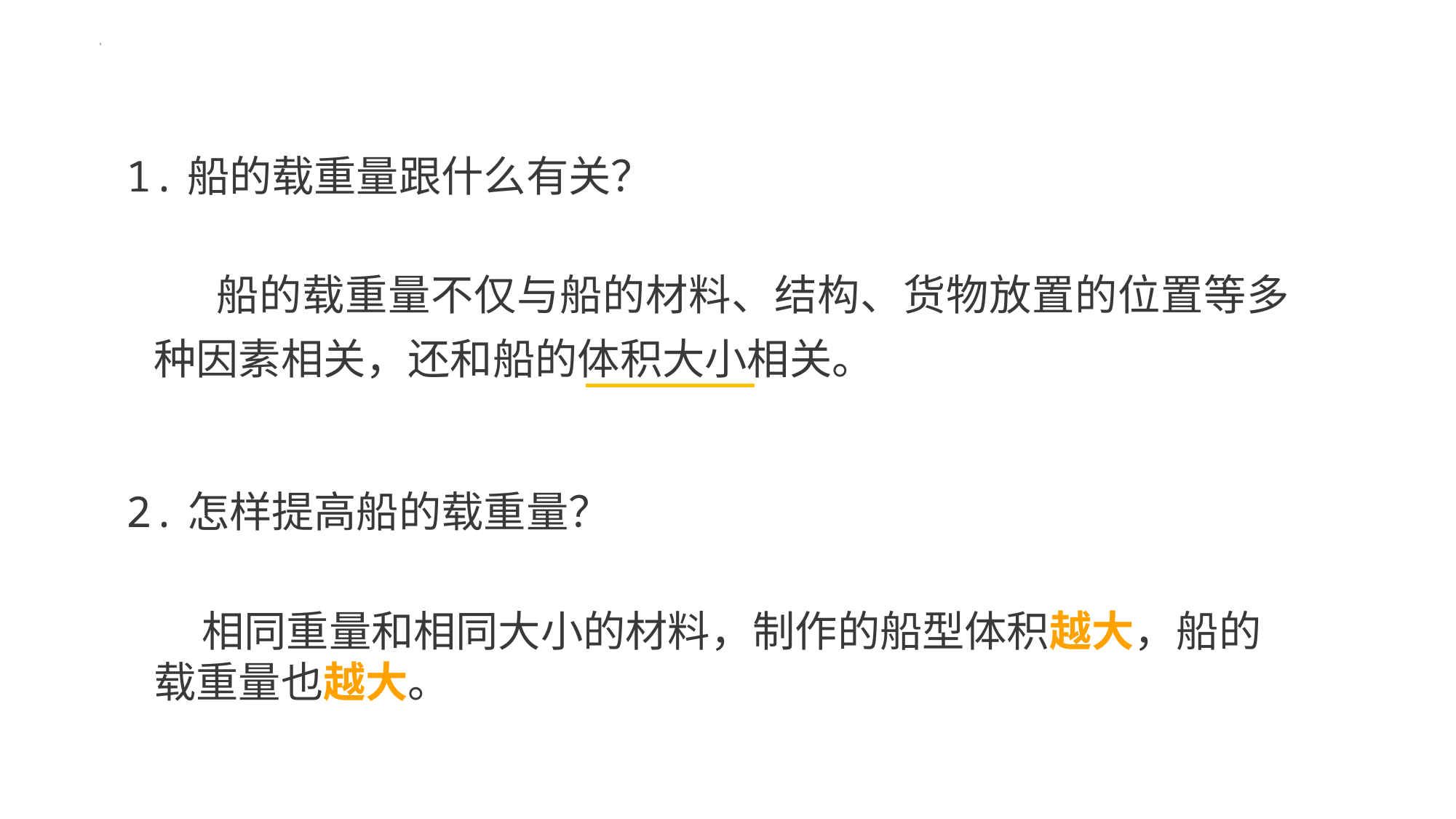

1.船的载重量跟什么有关？
  船的载重量不仅与船的材料、结构、货物放置的位置等多种因素相关，还和船的体积大小相关。
2.怎样提高船的载重量？
    相同重量和相同大小的材料，制作的船型体积越大，船的载重量也越大。